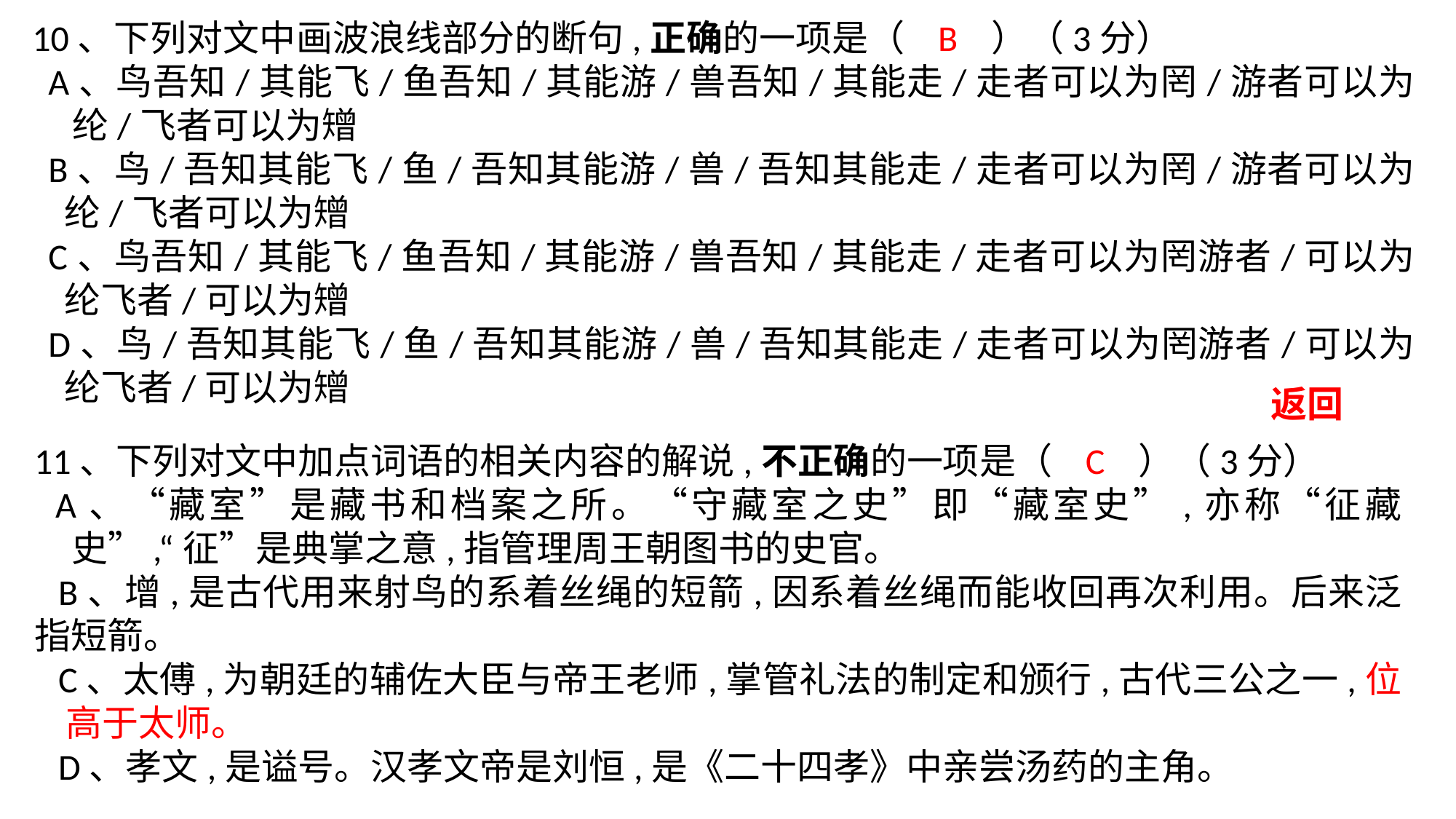

10、下列对文中画波浪线部分的断句,正确的一项是（   B   ）（3分）
A、鸟吾知/其能飞/鱼吾知/其能游/兽吾知/其能走/走者可以为罔/游者可以为纶/飞者可以为矰
B、鸟/吾知其能飞/鱼/吾知其能游/兽/吾知其能走/走者可以为罔/游者可以为纶/飞者可以为矰
C、鸟吾知/其能飞/鱼吾知/其能游/兽吾知/其能走/走者可以为罔游者/可以为纶飞者/可以为矰
D、鸟/吾知其能飞/鱼/吾知其能游/兽/吾知其能走/走者可以为罔游者/可以为纶飞者/可以为矰
返回
11、下列对文中加点词语的相关内容的解说,不正确的一项是（   C   ）（3分）
A、“藏室”是藏书和档案之所。“守藏室之史”即“藏室史”,亦称“征藏史”,“征”是典掌之意,指管理周王朝图书的史官。
B、增,是古代用来射鸟的系着丝绳的短箭,因系着丝绳而能收回再次利用。后来泛指短箭。
C、太傅,为朝廷的辅佐大臣与帝王老师,掌管礼法的制定和颁行,古代三公之一,位高于太师。
D、孝文,是谥号。汉孝文帝是刘恒,是《二十四孝》中亲尝汤药的主角。